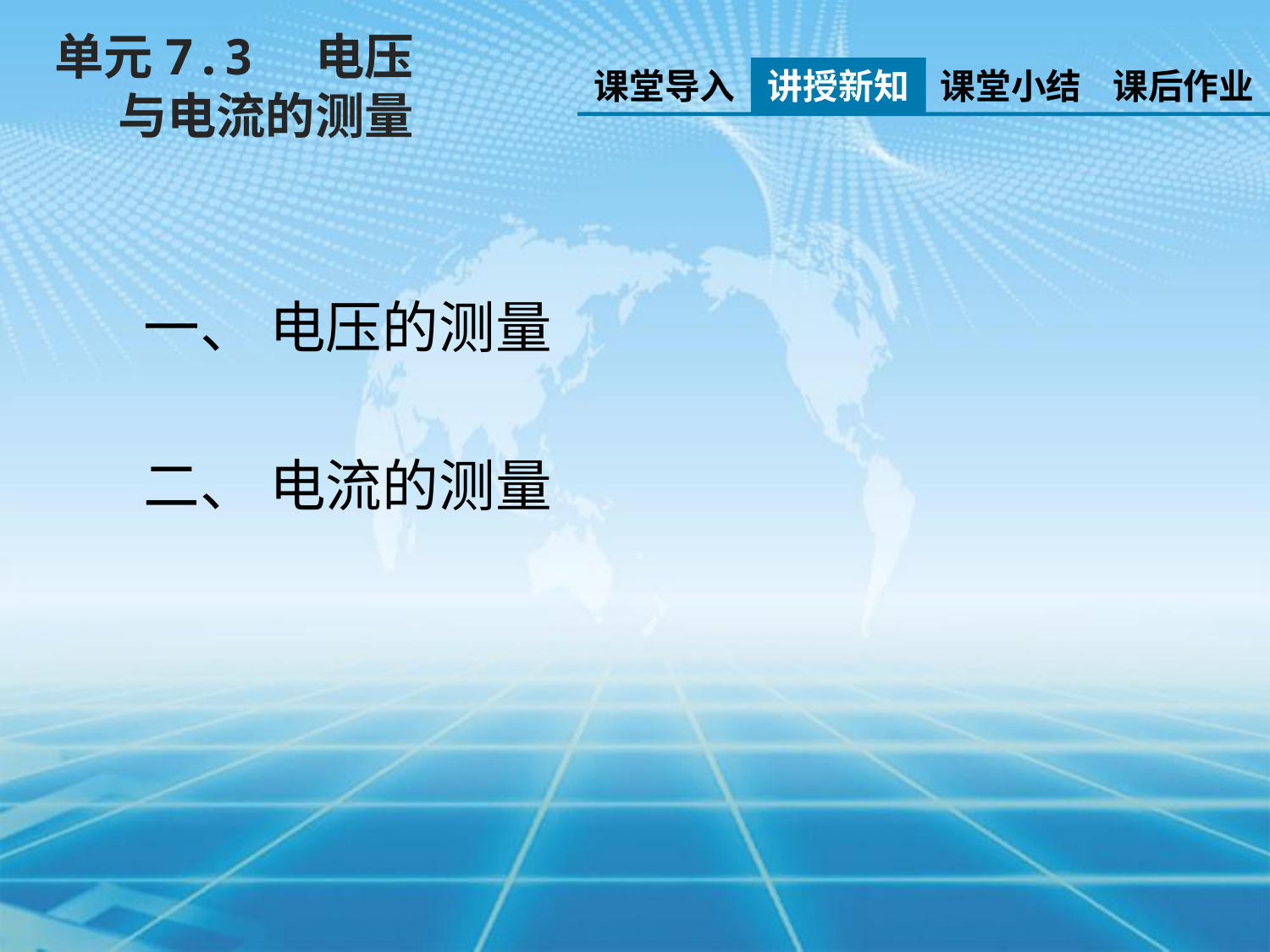

单元7.3　电压与电流的测量
课堂导入
讲授新知
课堂小结
课后作业
一、 电压的测量

二、 电流的测量